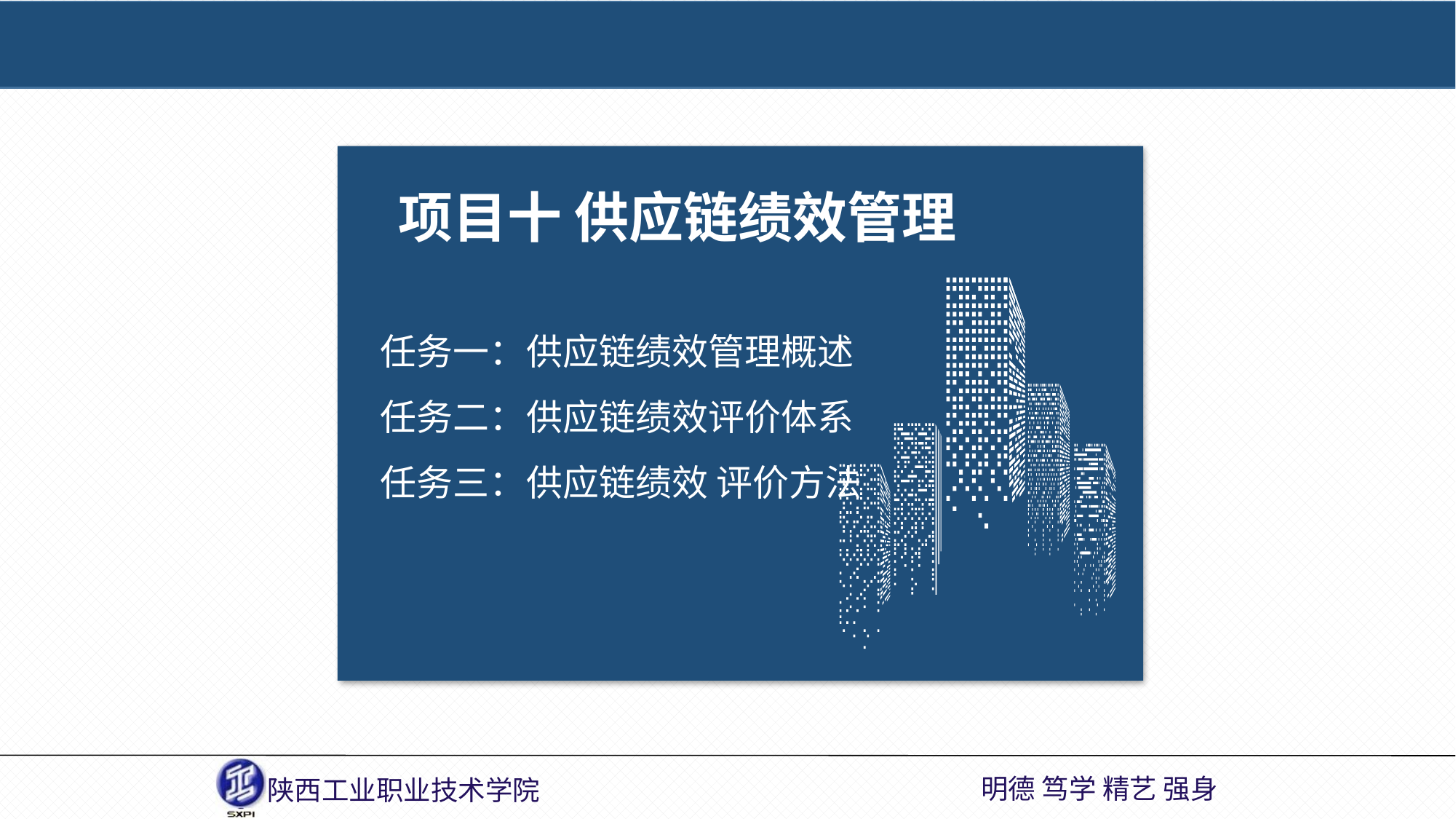

项目十 供应链绩效管理

任务一：供应链绩效管理概述
任务二：供应链绩效评价体系
任务三：供应链绩效 评价方法